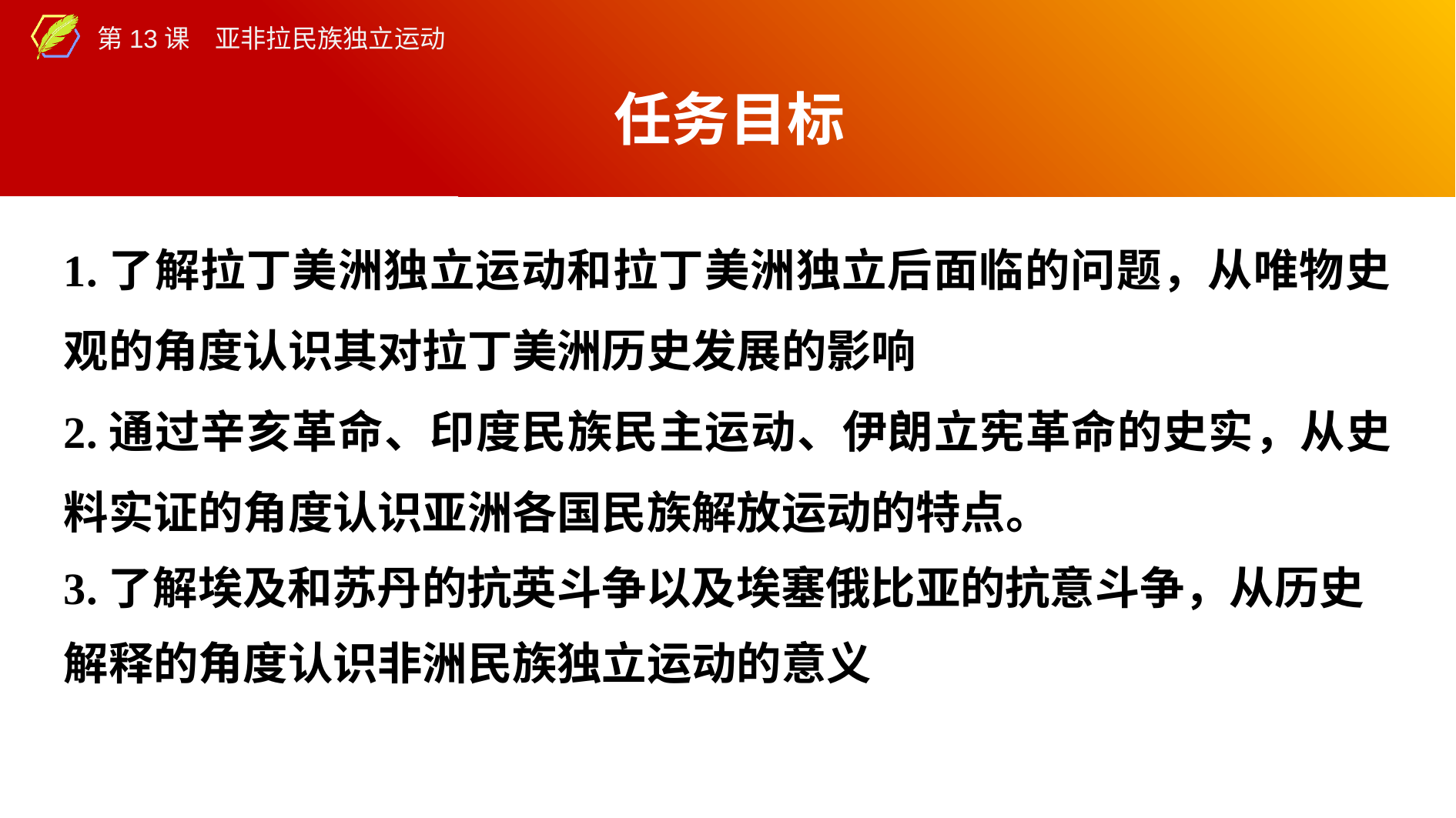

任务目标
1.了解拉丁美洲独立运动和拉丁美洲独立后面临的问题，从唯物史观的角度认识其对拉丁美洲历史发展的影响
2.通过辛亥革命、印度民族民主运动、伊朗立宪革命的史实，从史料实证的角度认识亚洲各国民族解放运动的特点。
3.了解埃及和苏丹的抗英斗争以及埃塞俄比亚的抗意斗争，从历史解释的角度认识非洲民族独立运动的意义